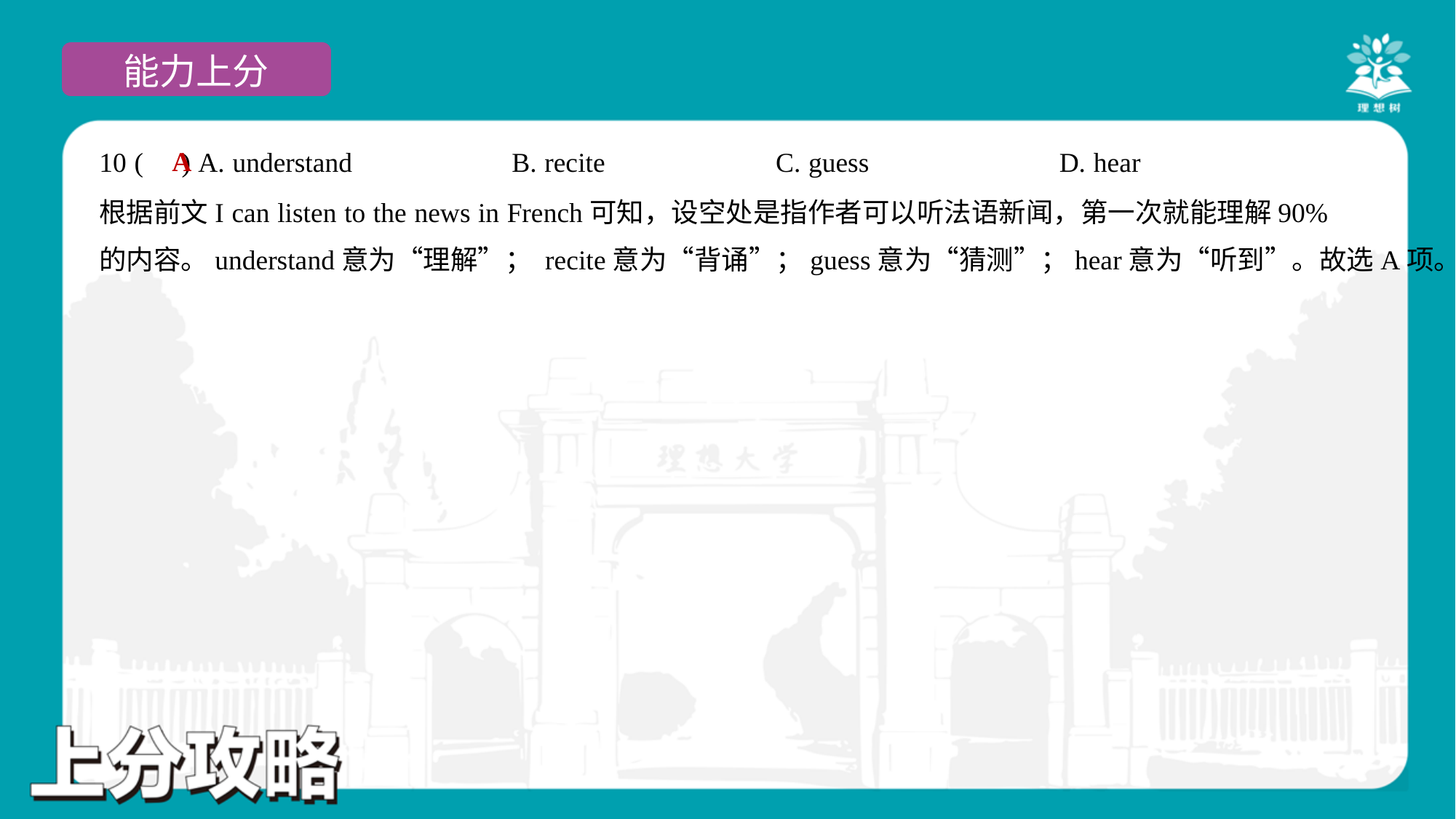

A
10 (     ) A. understand	B. recite	C. guess	D. hear
根据前文I can listen to the news in French可知，设空处是指作者可以听法语新闻，第一次就能理解90%
的内容。understand意为“理解”； recite意为“背诵”；guess意为“猜测”；hear意为“听到”。故选A项。